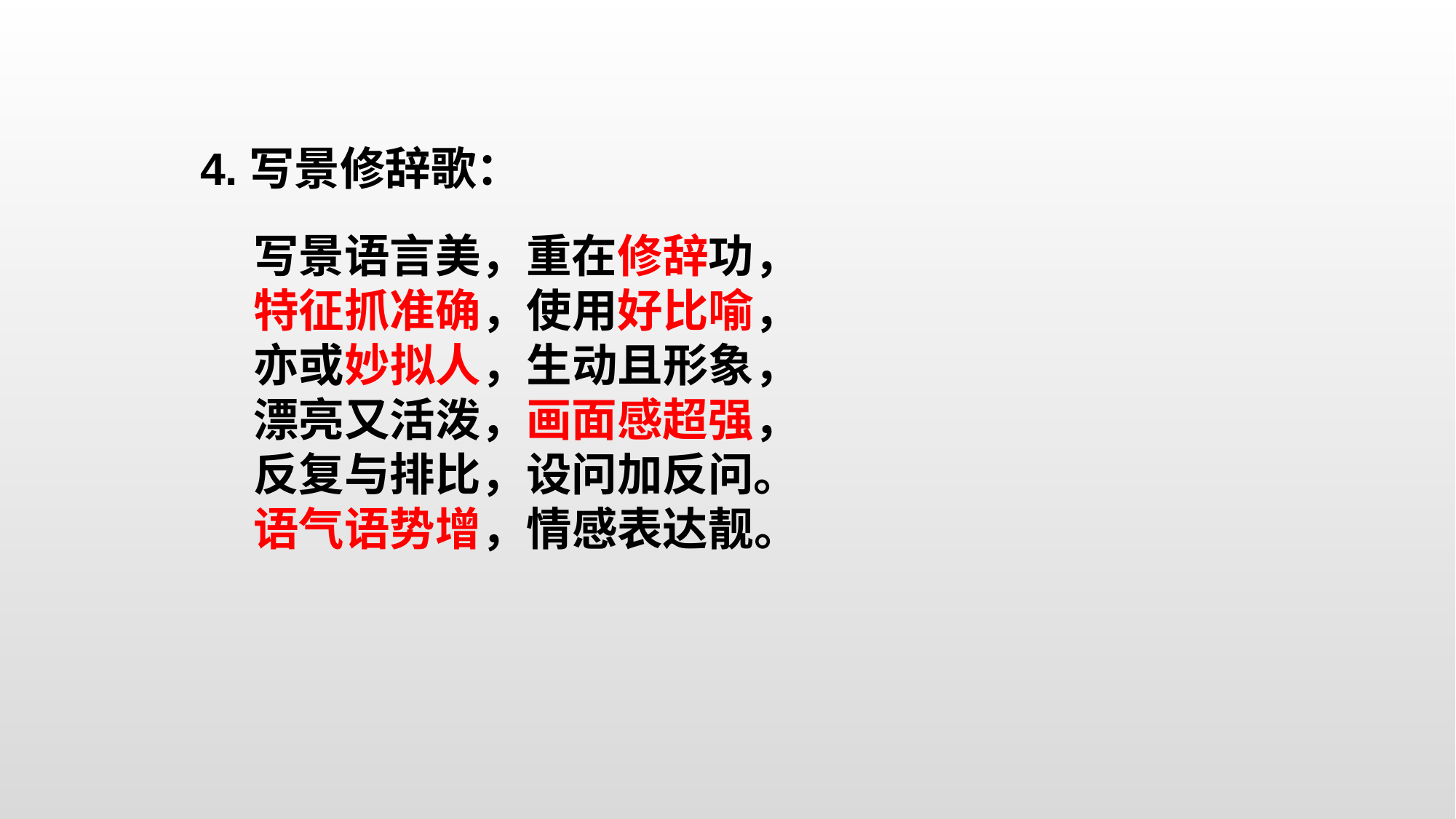

4.写景修辞歌：
写景语言美，重在修辞功，
特征抓准确，使用好比喻，
亦或妙拟人，生动且形象，
漂亮又活泼，画面感超强，
反复与排比，设问加反问。
语气语势增，情感表达靓。